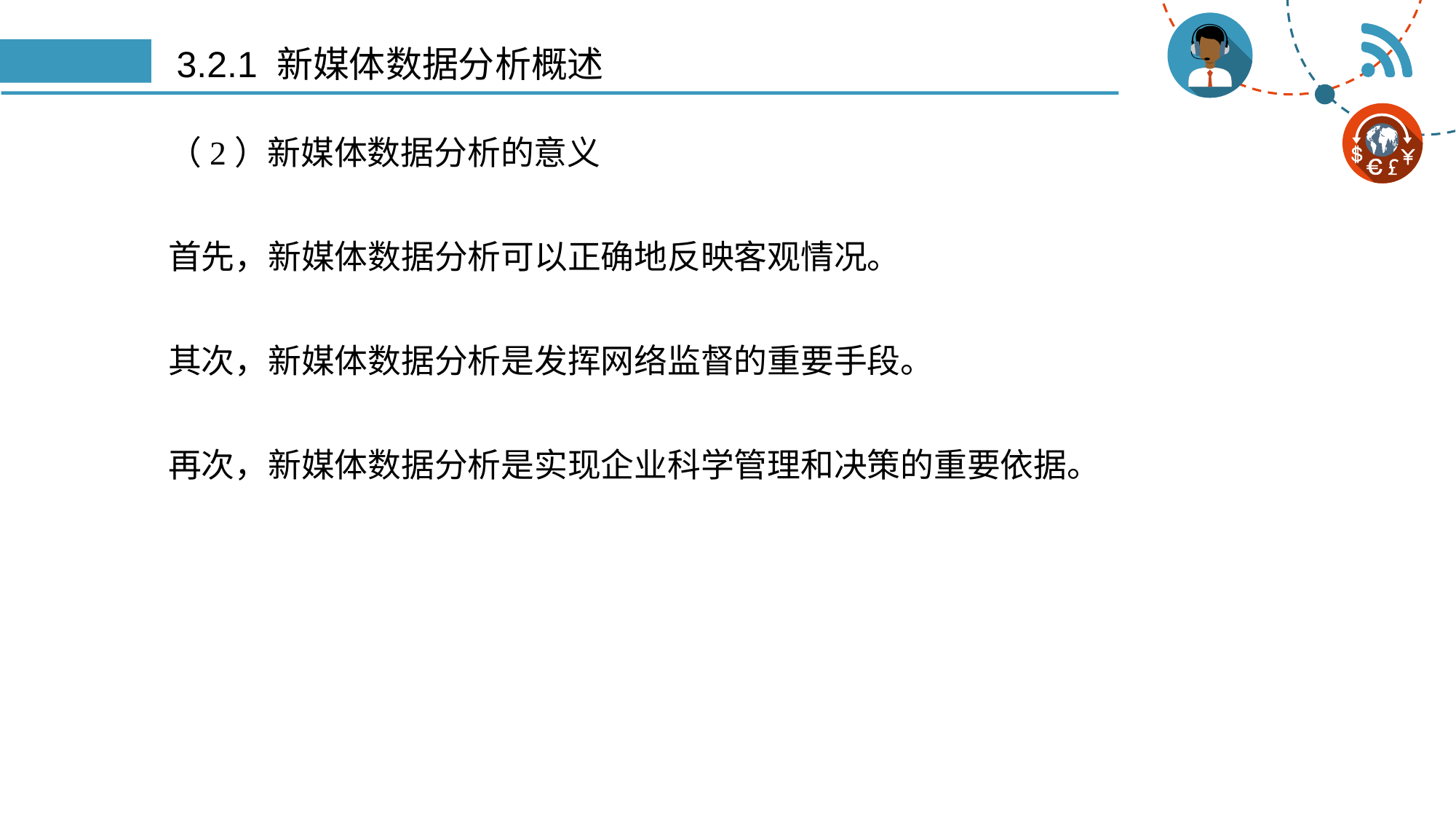

# 3.2.1 新媒体数据分析概述
（2）新媒体数据分析的意义

首先，新媒体数据分析可以正确地反映客观情况。

其次，新媒体数据分析是发挥网络监督的重要手段。

再次，新媒体数据分析是实现企业科学管理和决策的重要依据。